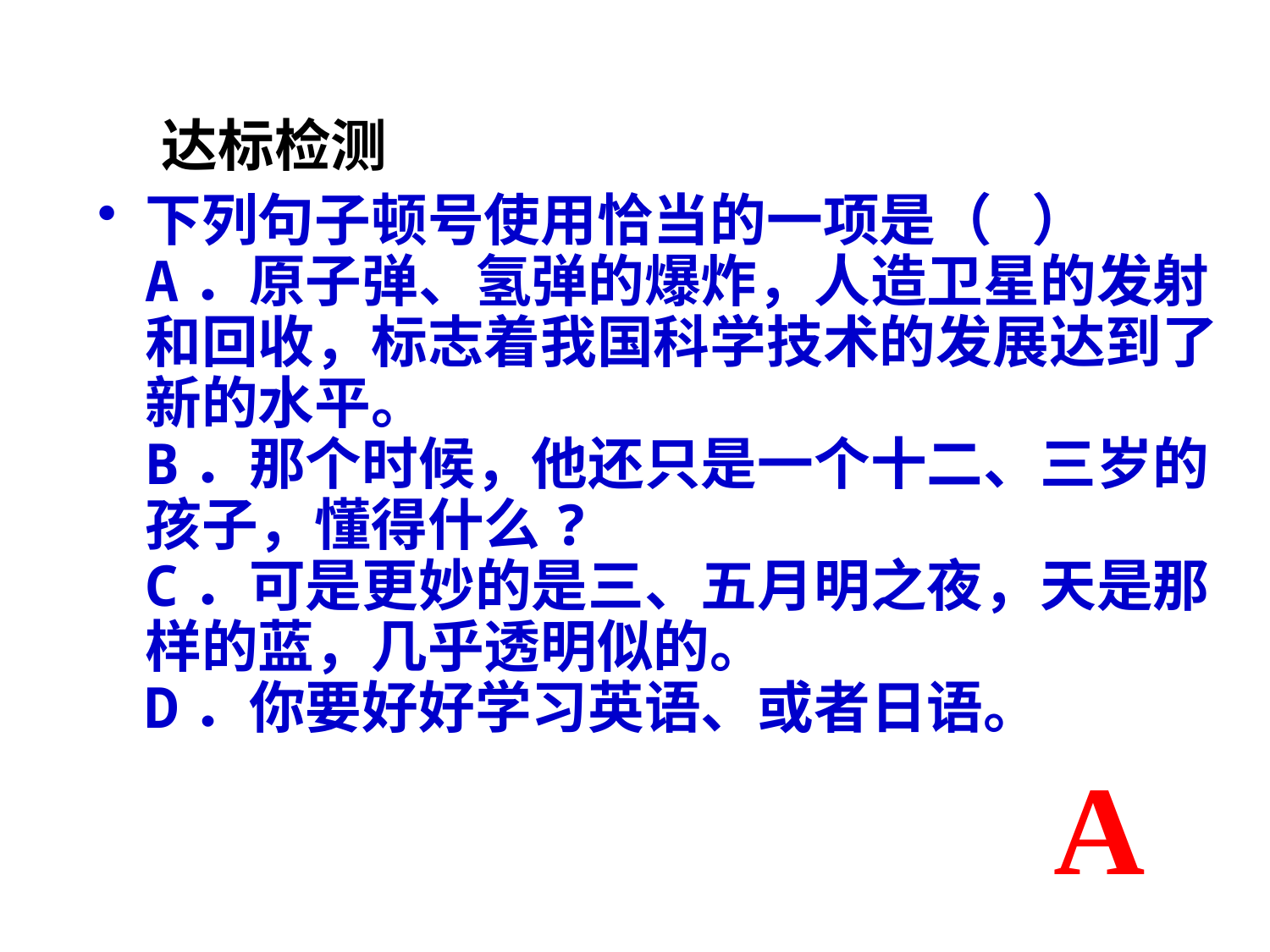

达标检测
下列句子顿号使用恰当的一项是（   ）
A．原子弹、氢弹的爆炸，人造卫星的发射和回收，标志着我国科学技术的发展达到了新的水平。
B．那个时候，他还只是一个十二、三岁的孩子，懂得什么?
C．可是更妙的是三、五月明之夜，天是那样的蓝，几乎透明似的。
D．你要好好学习英语、或者日语。
A